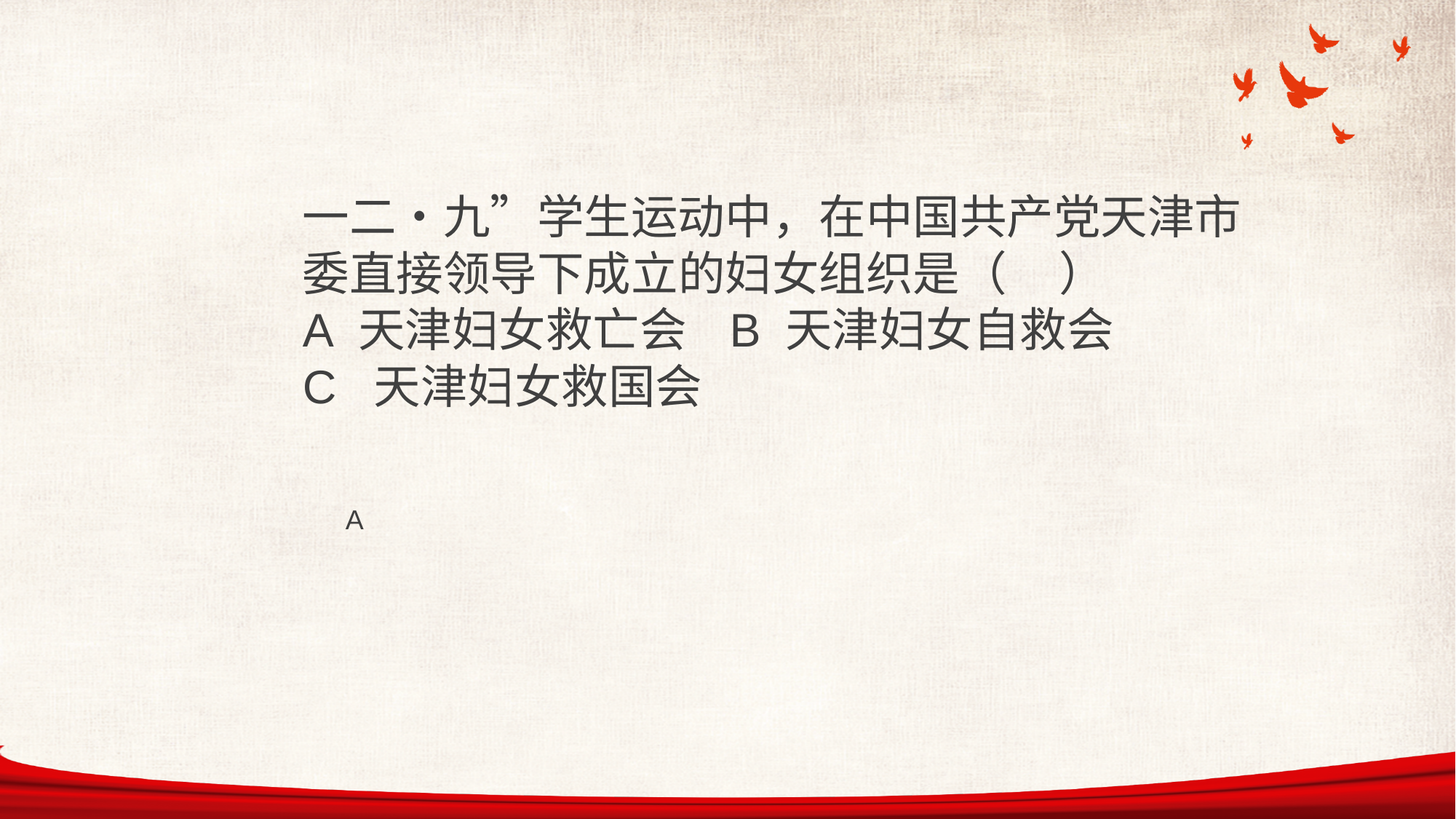

一二•九”学生运动中，在中国共产党天津市委直接领导下成立的妇女组织是（     ）   
A 天津妇女救亡会   B 天津妇女自救会   
C  天津妇女救国会
A